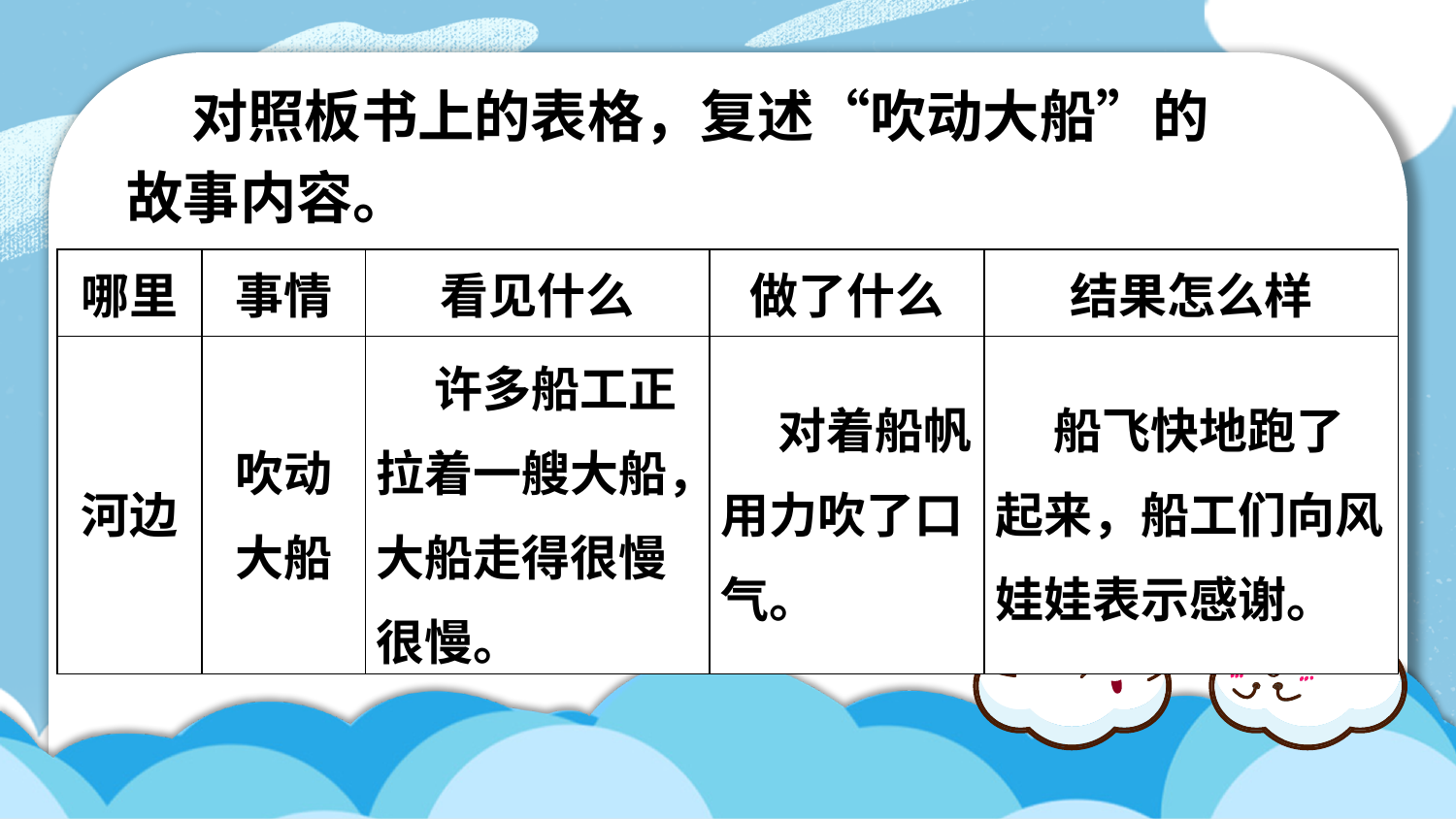

对照板书上的表格，复述“吹动大船”的故事内容。
| 哪里 | 事情 | 看见什么 | 做了什么 | 结果怎么样 |
| --- | --- | --- | --- | --- |
| 河边 | 吹动大船 | 许多船工正拉着一艘大船，大船走得很慢很慢。 | 对着船帆用力吹了口气。 | 船飞快地跑了起来，船工们向风娃娃表示感谢。 |